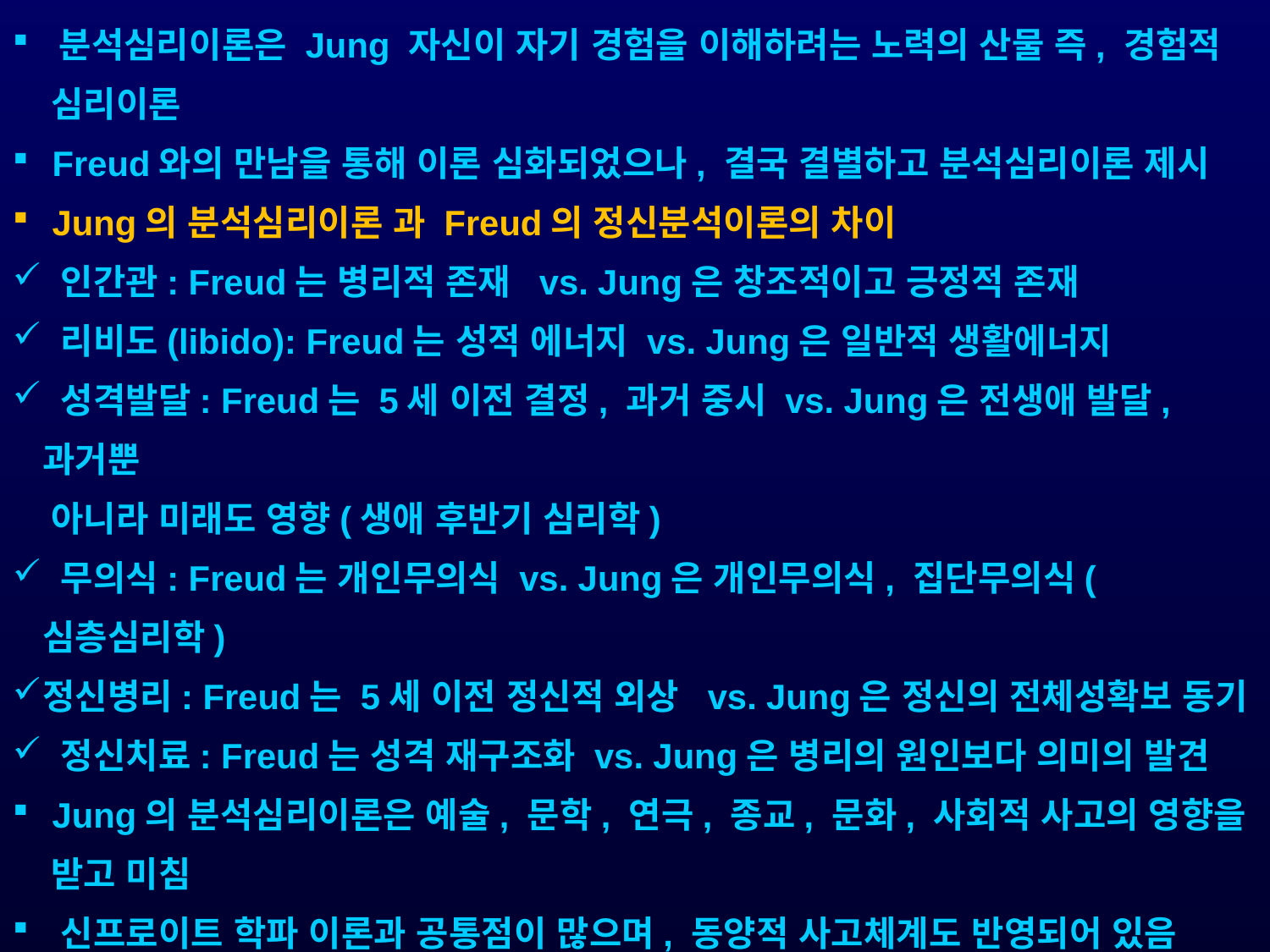

분석심리이론은 Jung 자신이 자기 경험을 이해하려는 노력의 산물 즉, 경험적
   심리이론
 Freud와의 만남을 통해 이론 심화되었으나, 결국 결별하고 분석심리이론 제시
 Jung의 분석심리이론 과 Freud의 정신분석이론의 차이
 인간관: Freud는 병리적 존재  vs. Jung은 창조적이고 긍정적 존재
 리비도(libido): Freud는 성적 에너지 vs. Jung은 일반적 생활에너지
 성격발달: Freud는 5세 이전 결정, 과거 중시 vs. Jung은 전생애 발달, 과거뿐
   아니라 미래도 영향(생애 후반기 심리학)
 무의식: Freud는 개인무의식 vs. Jung은 개인무의식, 집단무의식(심층심리학)
정신병리: Freud는 5세 이전 정신적 외상  vs. Jung은 정신의 전체성확보 동기
 정신치료: Freud는 성격 재구조화 vs. Jung은 병리의 원인보다 의미의 발견
 Jung의 분석심리이론은 예술, 문학, 연극, 종교, 문화, 사회적 사고의 영향을
   받고 미침
 신프로이트 학파 이론과 공통점이 많으며, 동양적 사고체계도 반영되어 있음
 분석심리이론: 인간의 전체성 강조, 행동뿐 아니라 존재의 가치 강조하는 점에
   서 하나의 철학이나 인간학으로 보는 것이 타당